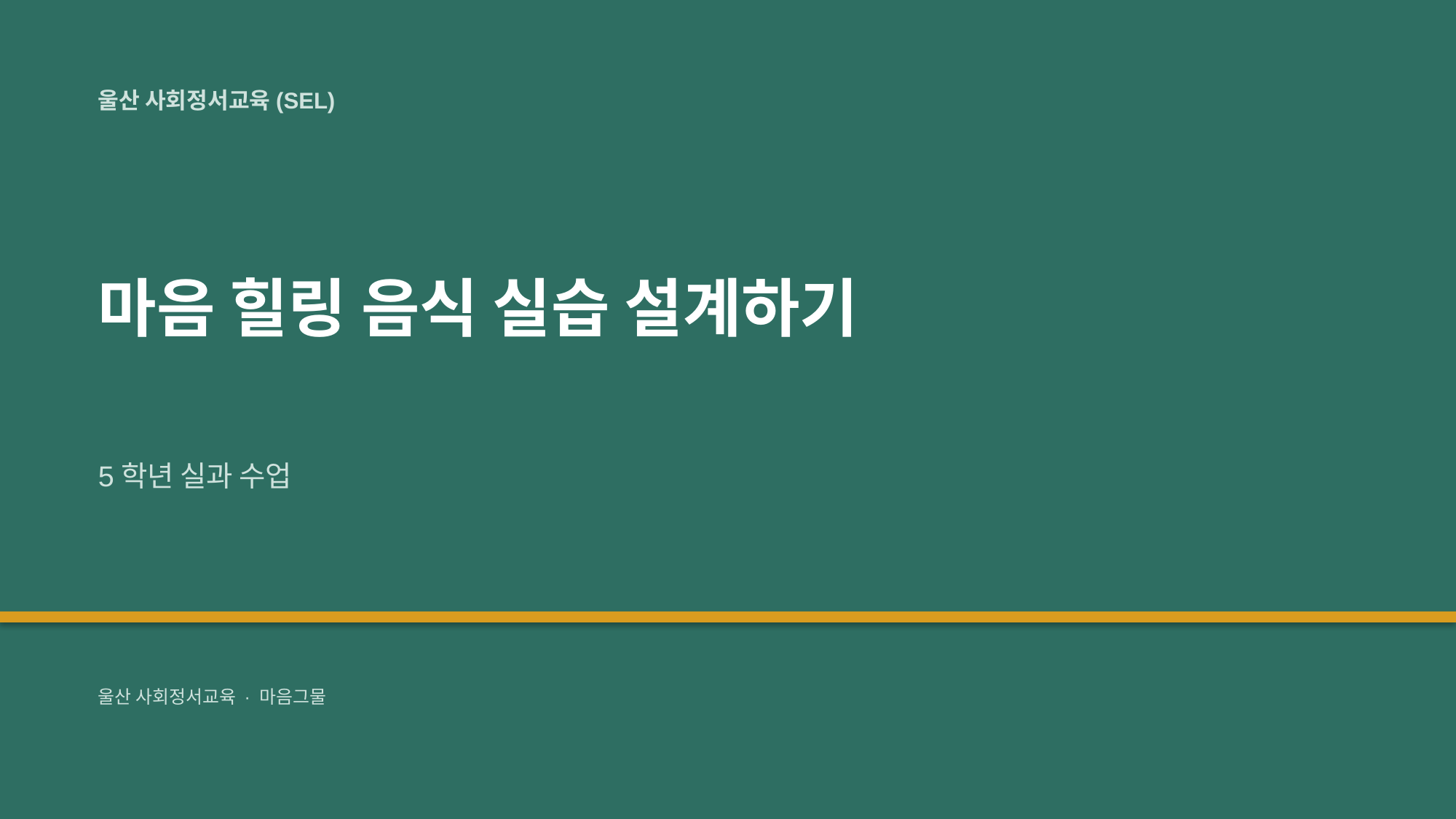

울산 사회정서교육(SEL)
마음 힐링 음식 실습 설계하기
5학년 실과 수업

울산 사회정서교육 · 마음그물